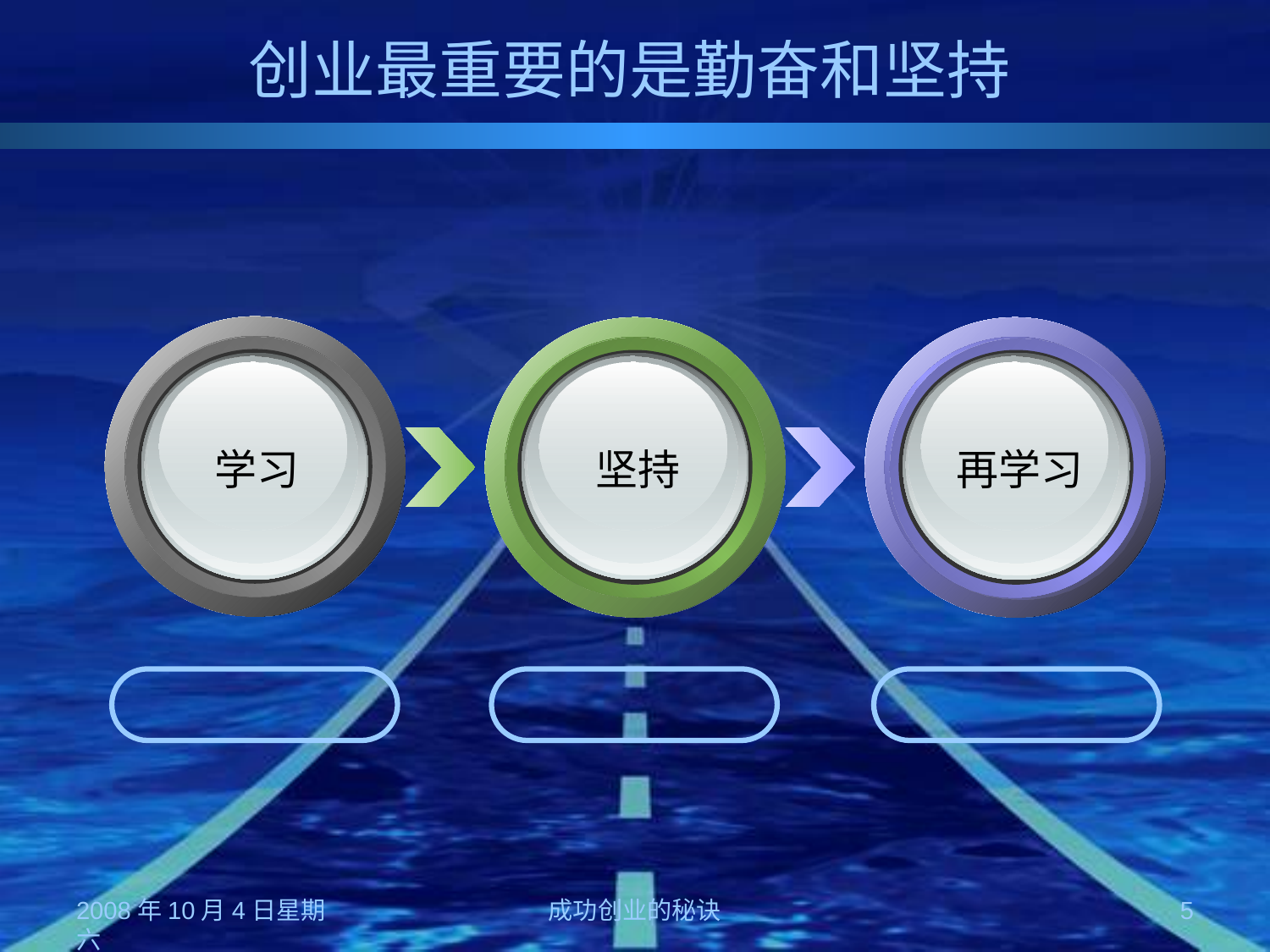

# 创业最重要的是勤奋和坚持

学习
坚持
再学习

2008年10月4日星期六
成功创业的秘诀
5